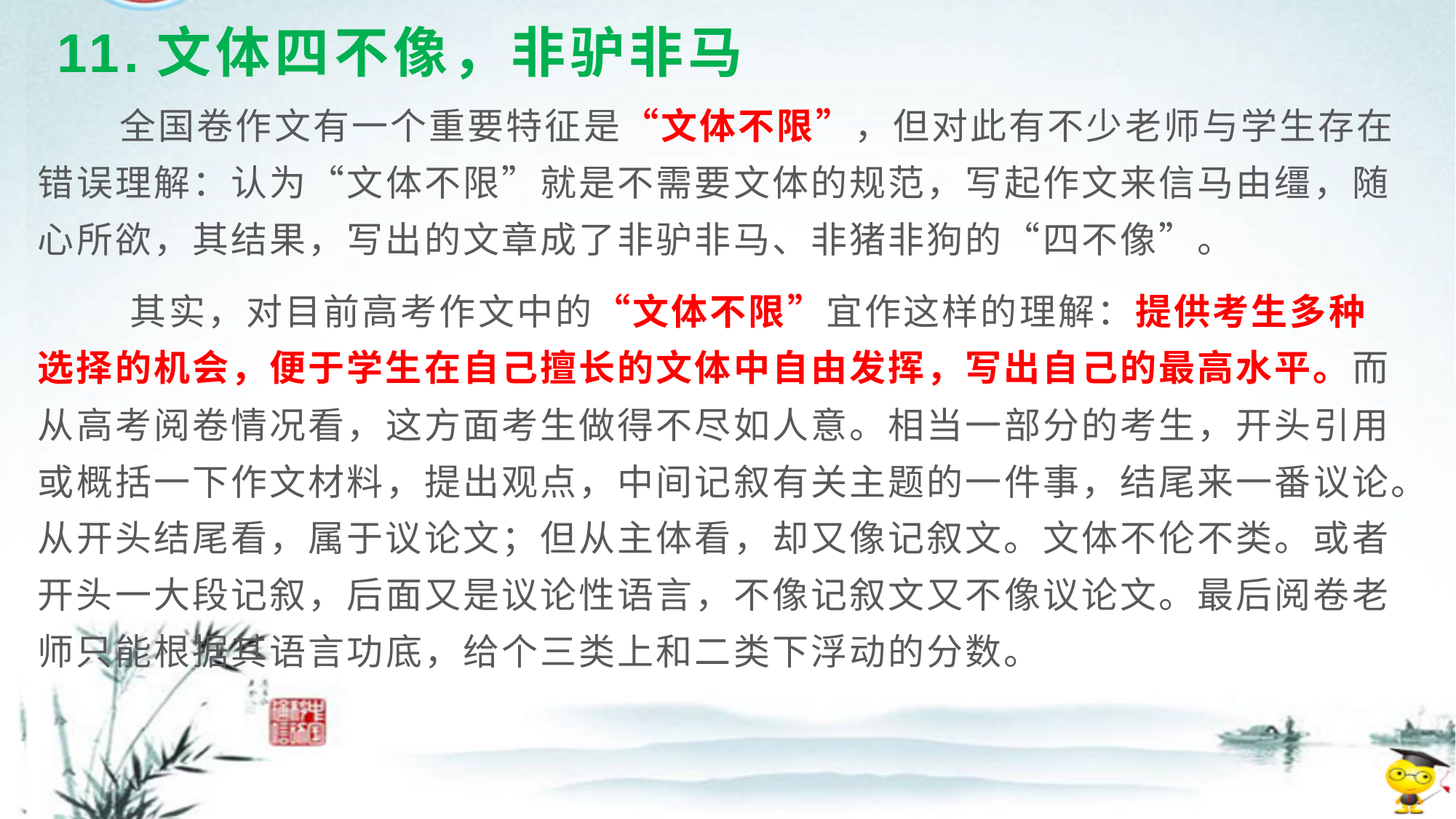

# 11.文体四不像，非驴非马
       全国卷作文有一个重要特征是“文体不限”，但对此有不少老师与学生存在错误理解：认为“文体不限”就是不需要文体的规范，写起作文来信马由缰，随心所欲，其结果，写出的文章成了非驴非马、非猪非狗的“四不像”。
        其实，对目前高考作文中的“文体不限”宜作这样的理解：提供考生多种选择的机会，便于学生在自己擅长的文体中自由发挥，写出自己的最高水平。而从高考阅卷情况看，这方面考生做得不尽如人意。相当一部分的考生，开头引用或概括一下作文材料，提出观点，中间记叙有关主题的一件事，结尾来一番议论。从开头结尾看，属于议论文；但从主体看，却又像记叙文。文体不伦不类。或者开头一大段记叙，后面又是议论性语言，不像记叙文又不像议论文。最后阅卷老师只能根据其语言功底，给个三类上和二类下浮动的分数。